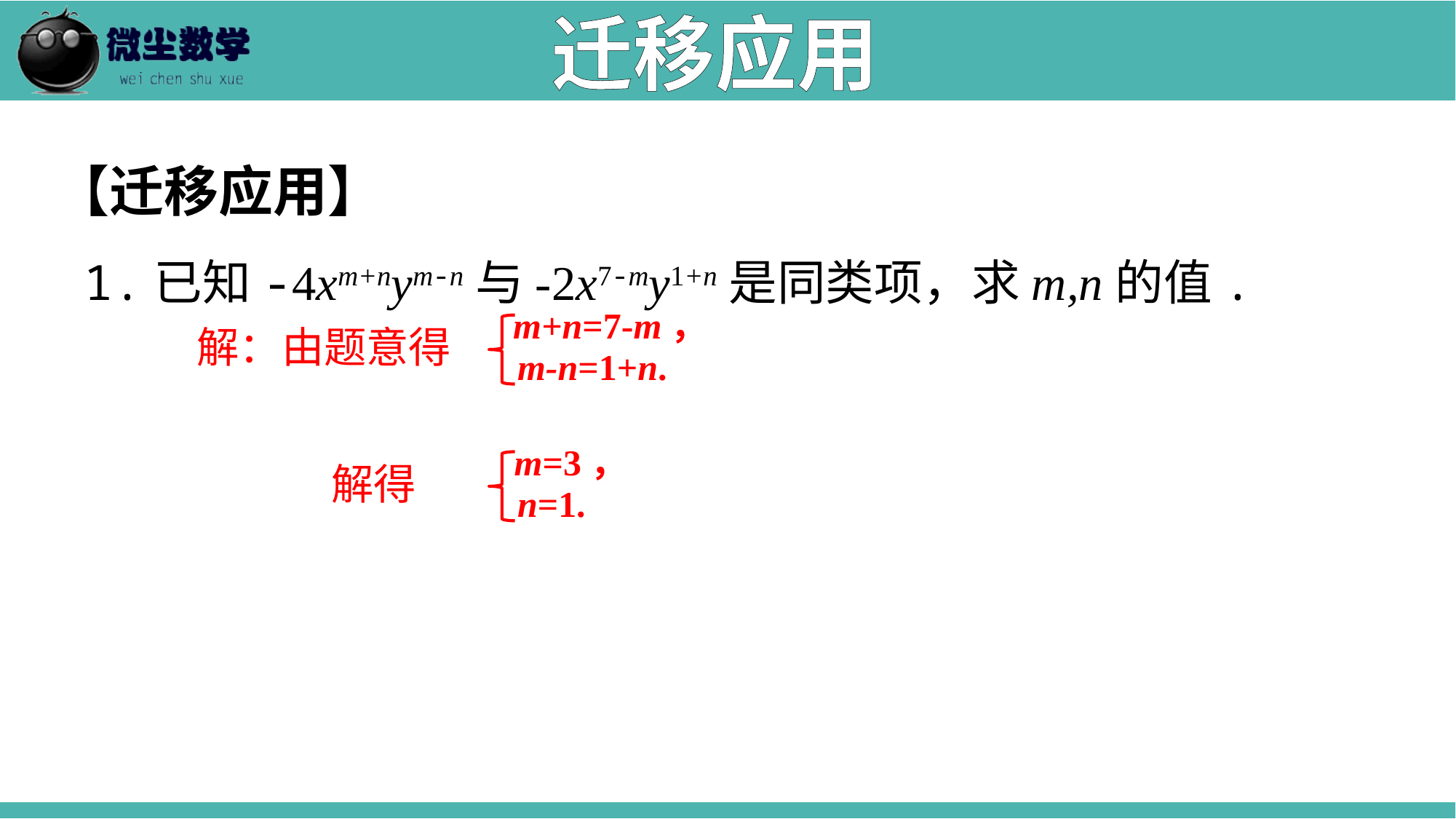

迁移应用
【迁移应用】
 1.已知-4xm+nym-n与-2x7-my1+n是同类项，求m,n的值.
m+n=7-m，

m-n=1+n.
解：由题意得
m=3，

n=1.
解得